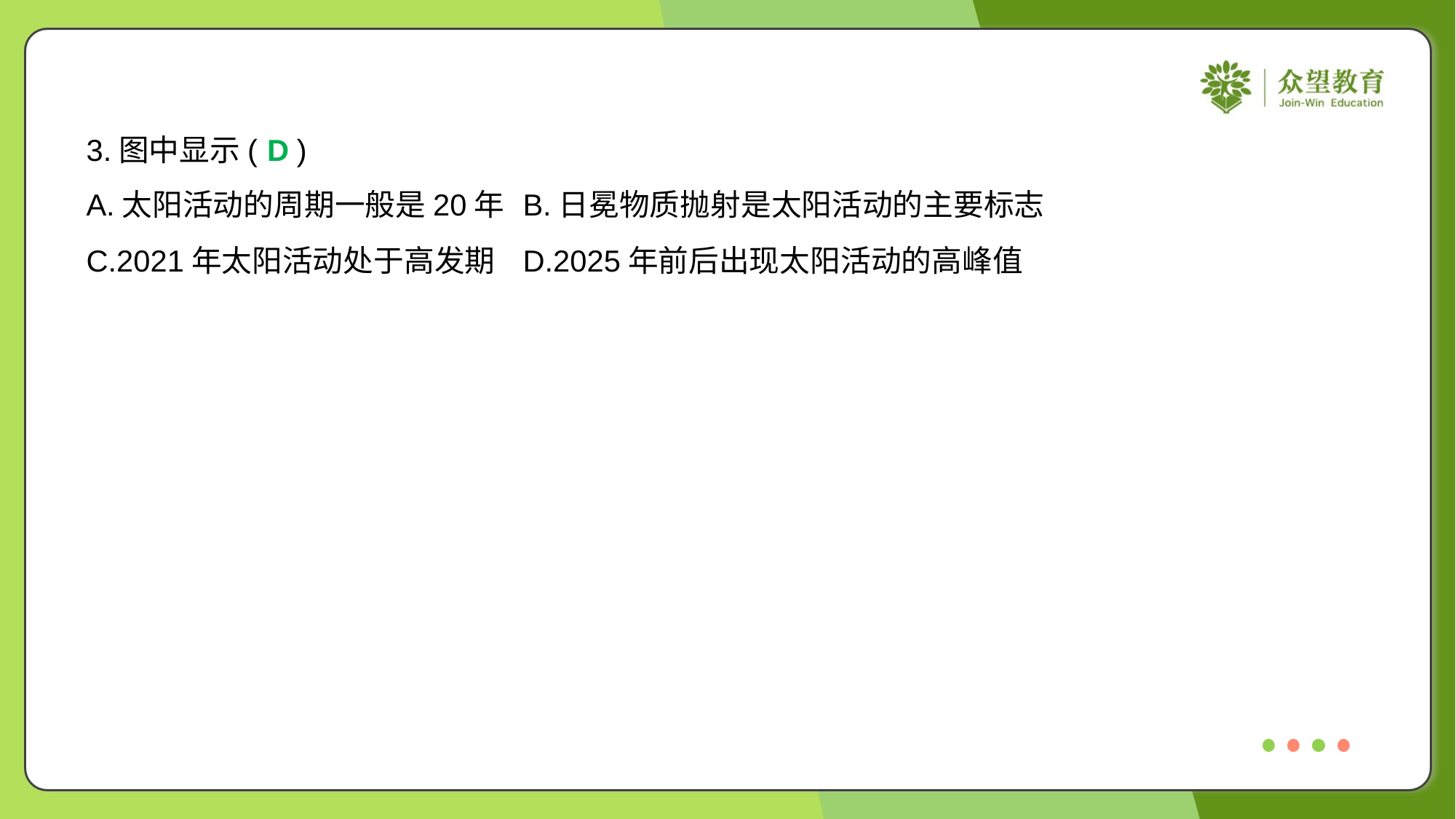

3.图中显示(     )
D
A.太阳活动的周期一般是20年	B.日冕物质抛射是太阳活动的主要标志
C.2021年太阳活动处于高发期	D.2025年前后出现太阳活动的高峰值